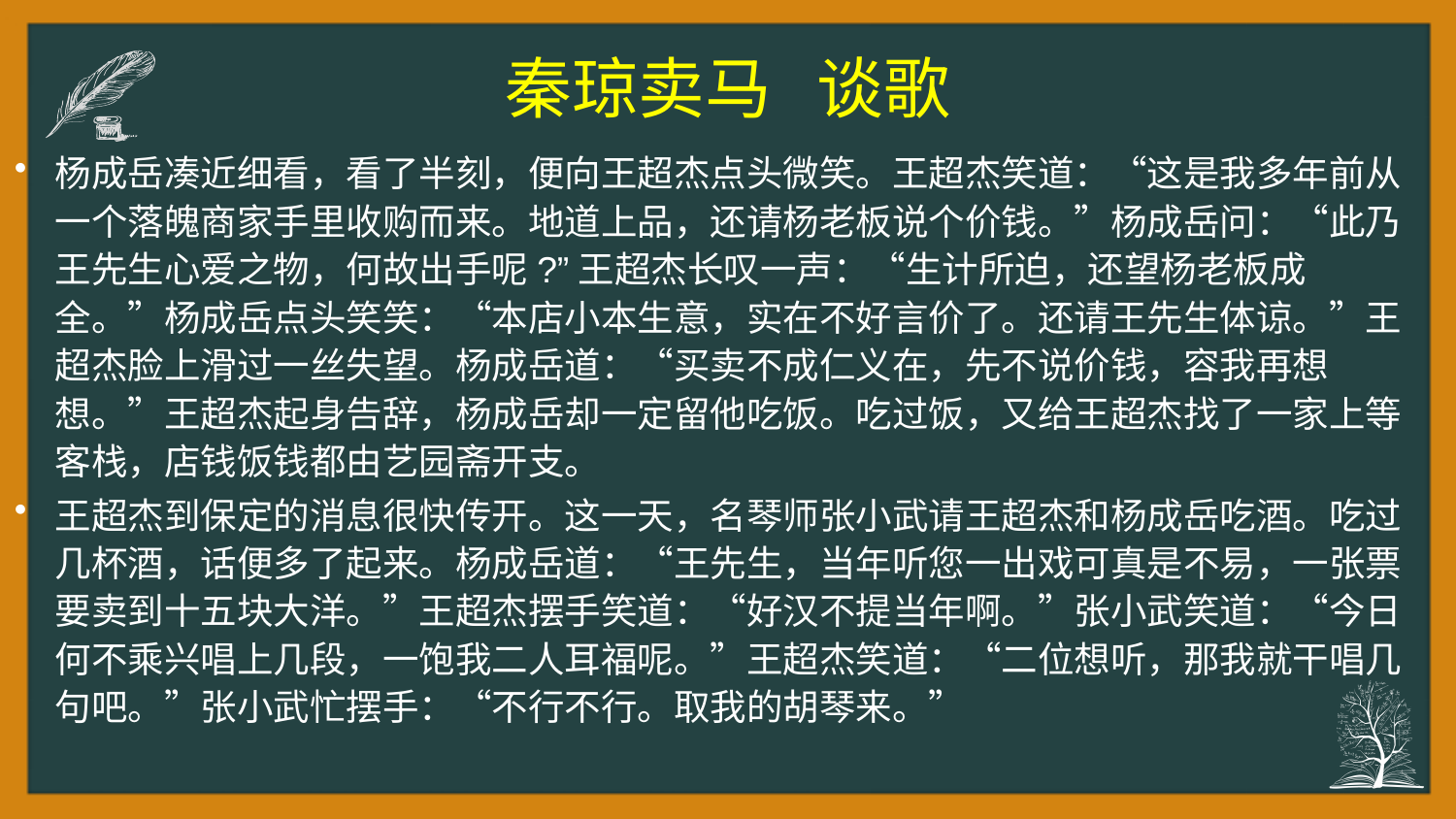

# 秦琼卖马   谈歌
杨成岳凑近细看，看了半刻，便向王超杰点头微笑。王超杰笑道：“这是我多年前从一个落魄商家手里收购而来。地道上品，还请杨老板说个价钱。”杨成岳问：“此乃王先生心爱之物，何故出手呢?”王超杰长叹一声：“生计所迫，还望杨老板成全。”杨成岳点头笑笑：“本店小本生意，实在不好言价了。还请王先生体谅。”王超杰脸上滑过一丝失望。杨成岳道：“买卖不成仁义在，先不说价钱，容我再想想。”王超杰起身告辞，杨成岳却一定留他吃饭。吃过饭，又给王超杰找了一家上等客栈，店钱饭钱都由艺园斋开支。
王超杰到保定的消息很快传开。这一天，名琴师张小武请王超杰和杨成岳吃酒。吃过几杯酒，话便多了起来。杨成岳道：“王先生，当年听您一出戏可真是不易，一张票要卖到十五块大洋。”王超杰摆手笑道：“好汉不提当年啊。”张小武笑道：“今日何不乘兴唱上几段，一饱我二人耳福呢。”王超杰笑道：“二位想听，那我就干唱几句吧。”张小武忙摆手：“不行不行。取我的胡琴来。”